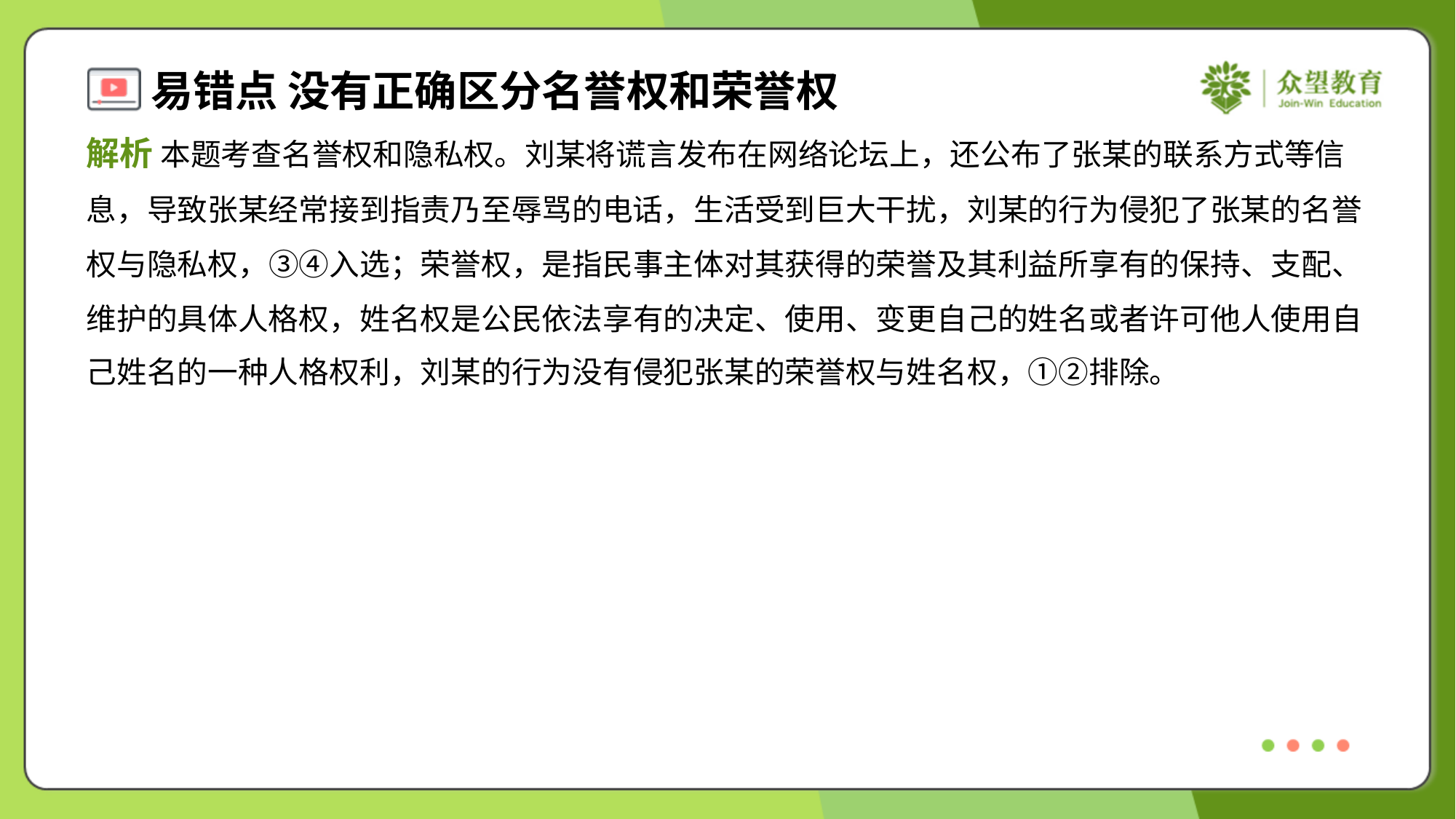

解析 本题考查名誉权和隐私权。刘某将谎言发布在网络论坛上，还公布了张某的联系方式等信
息，导致张某经常接到指责乃至辱骂的电话，生活受到巨大干扰，刘某的行为侵犯了张某的名誉
权与隐私权，③④入选；荣誉权，是指民事主体对其获得的荣誉及其利益所享有的保持、支配、
维护的具体人格权，姓名权是公民依法享有的决定、使用、变更自己的姓名或者许可他人使用自
己姓名的一种人格权利，刘某的行为没有侵犯张某的荣誉权与姓名权，①②排除。